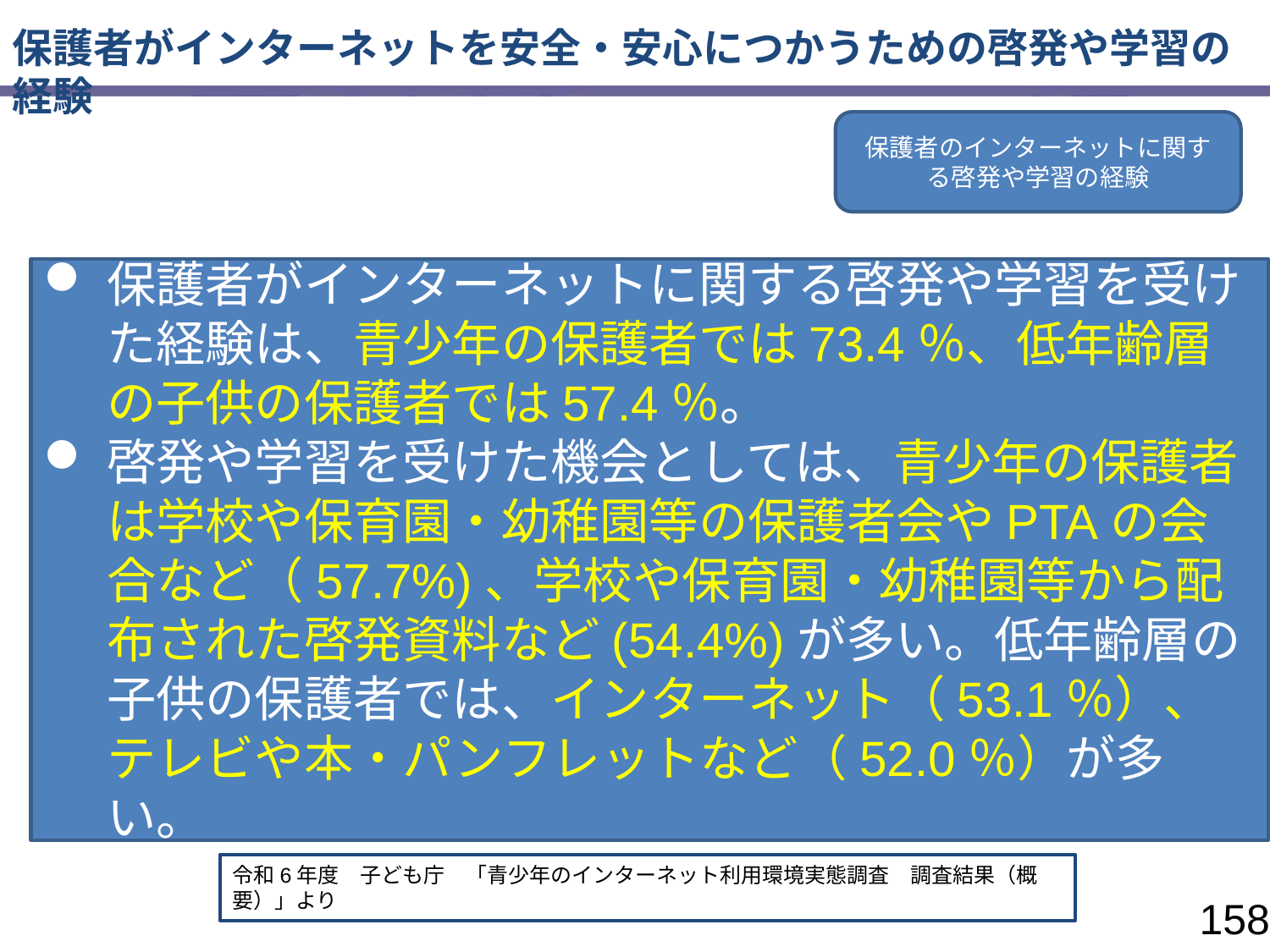

保護者がインターネットを安全・安心につかうための啓発や学習の経験
保護者のインターネットに関する啓発や学習の経験
保護者がインターネットに関する啓発や学習を受けた経験は、青少年の保護者では73.4％、低年齢層の子供の保護者では57.4％。
啓発や学習を受けた機会としては、青少年の保護者は学校や保育園・幼稚園等の保護者会やPTAの会合など（57.7%)、学校や保育園・幼稚園等から配布された啓発資料など(54.4%)が多い。低年齢層の子供の保護者では、インターネット（53.1％）、テレビや本・パンフレットなど（52.0％）が多い。
令和6年度　子ども庁　「青少年のインターネット利用環境実態調査　調査結果（概要）」より
158